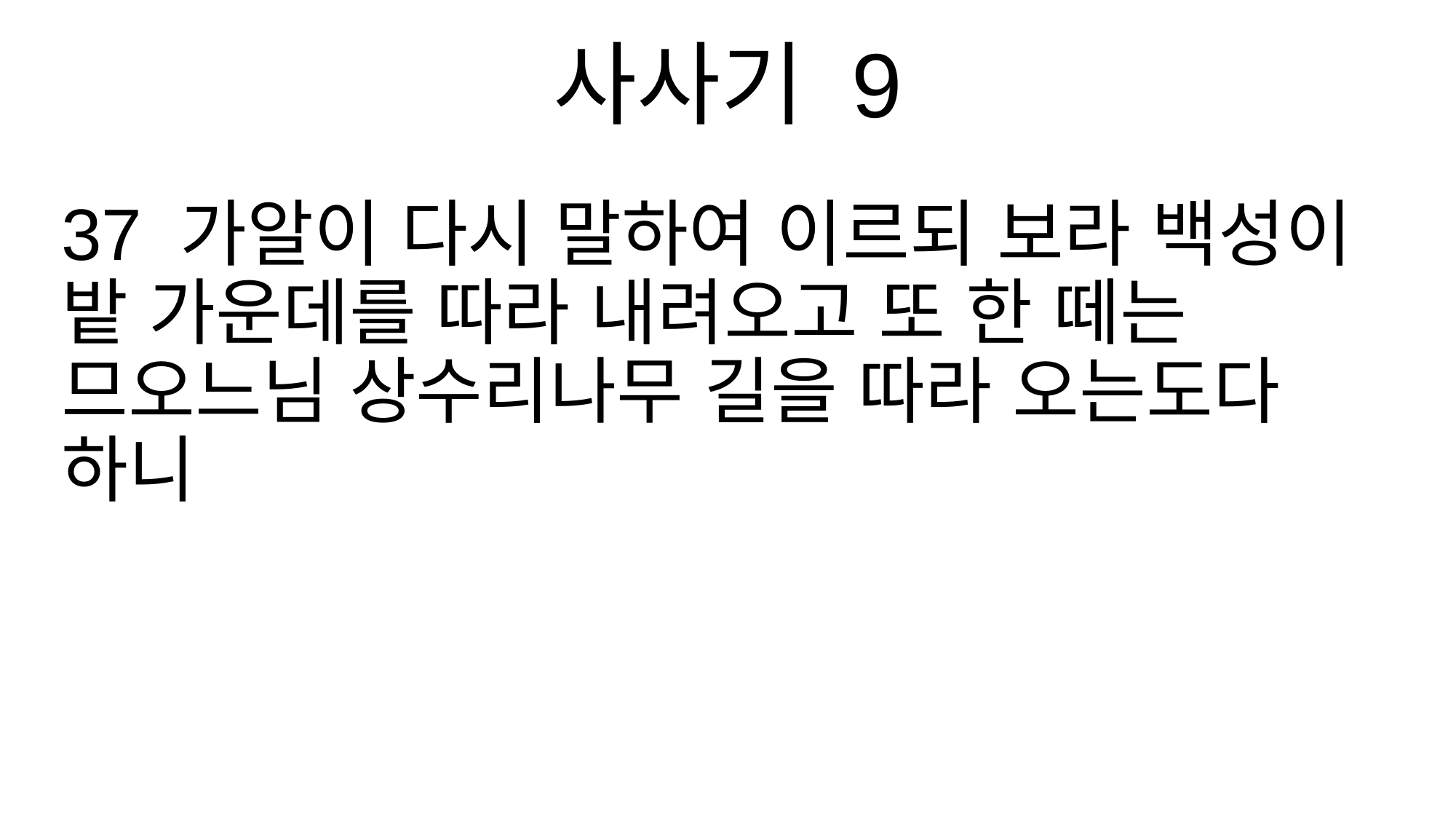

사사기 9
37 가알이 다시 말하여 이르되 보라 백성이 밭 가운데를 따라 내려오고 또 한 떼는 므오느님 상수리나무 길을 따라 오는도다 하니